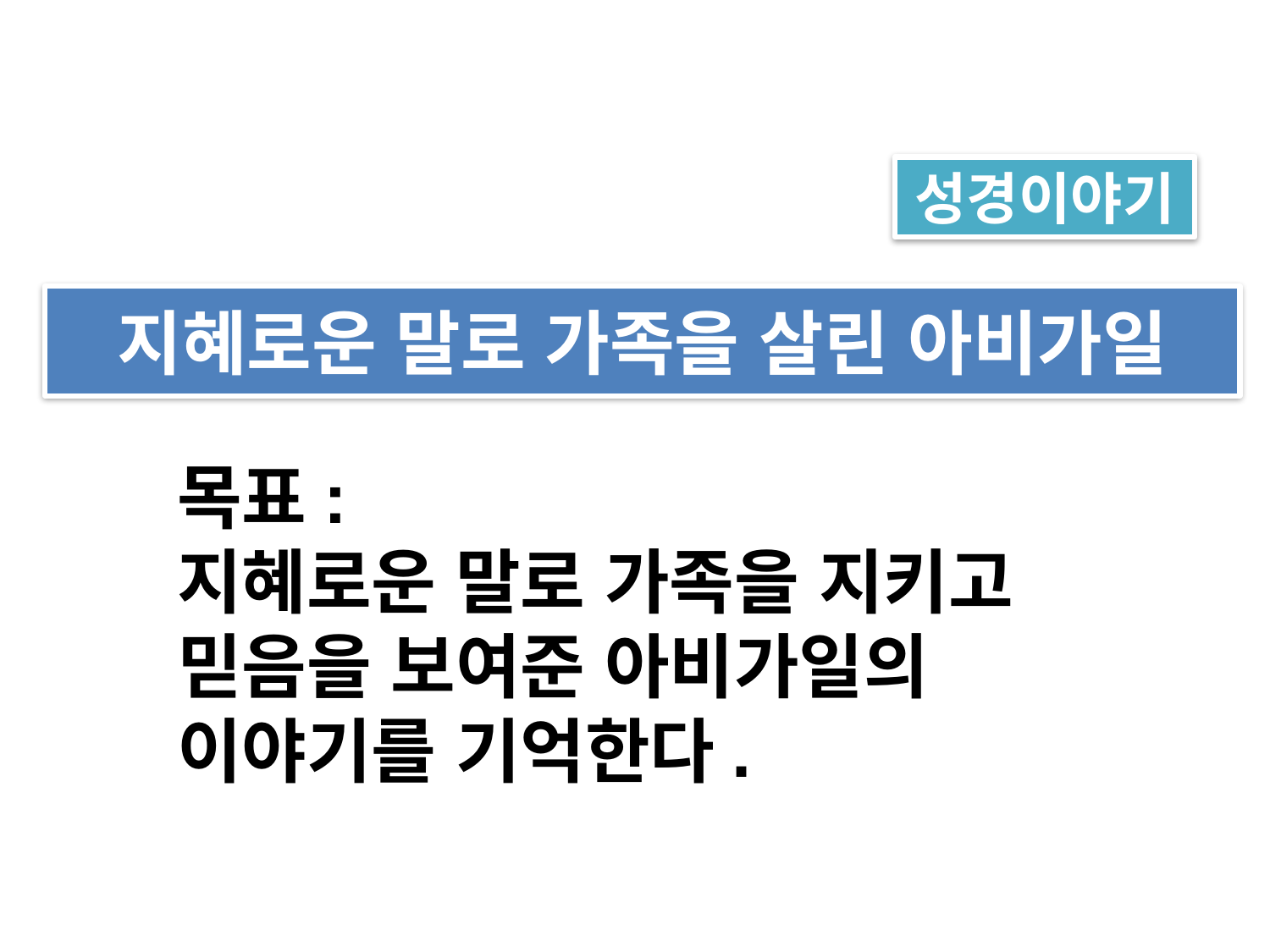

성경이야기
지혜로운 말로 가족을 살린 아비가일
목표:
지혜로운 말로 가족을 지키고
믿음을 보여준 아비가일의
이야기를 기억한다.